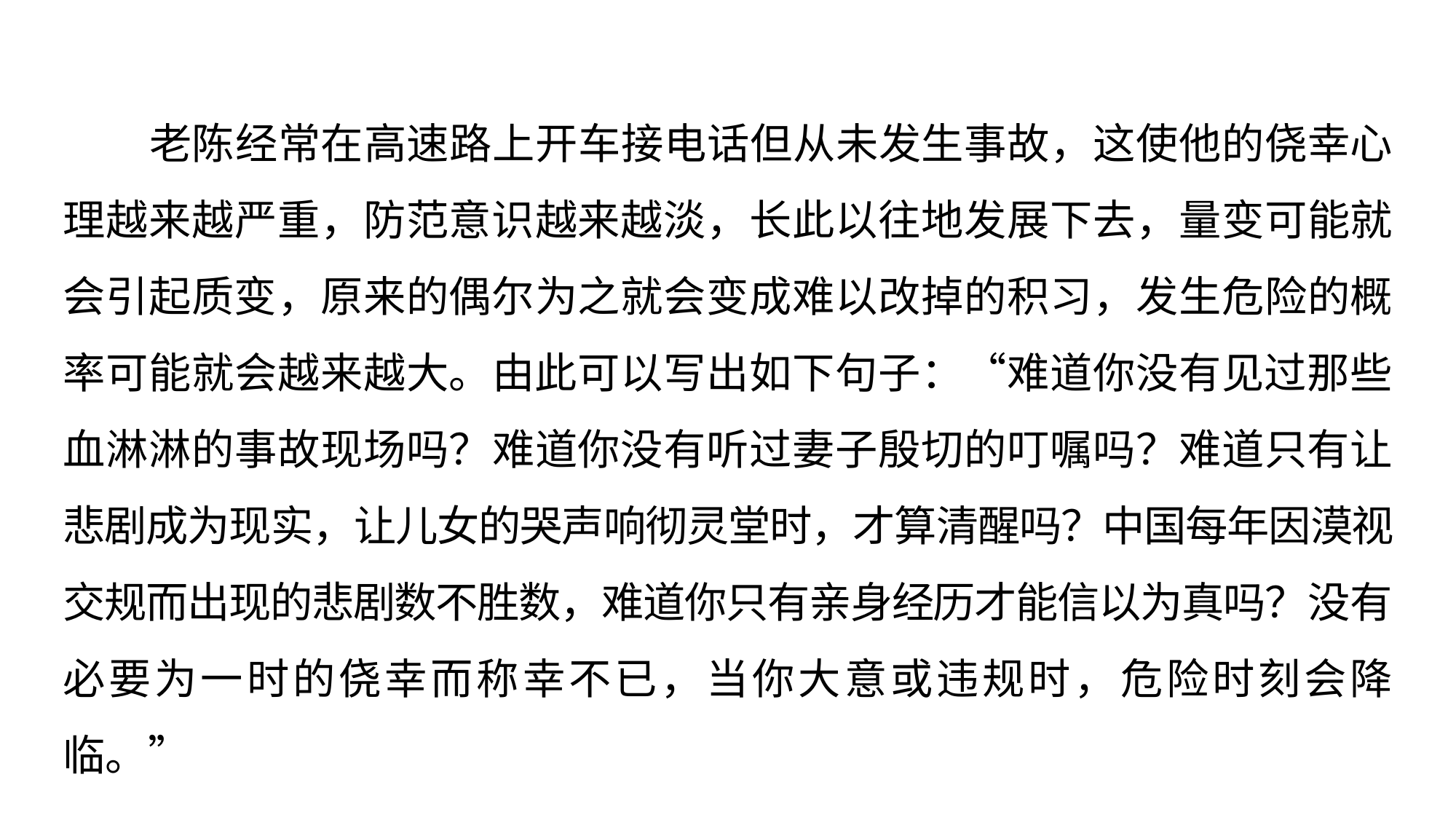

老陈经常在高速路上开车接电话但从未发生事故，这使他的侥幸心理越来越严重，防范意识越来越淡，长此以往地发展下去，量变可能就会引起质变，原来的偶尔为之就会变成难以改掉的积习，发生危险的概率可能就会越来越大。由此可以写出如下句子：“难道你没有见过那些血淋淋的事故现场吗？难道你没有听过妻子殷切的叮嘱吗？难道只有让悲剧成为现实，让儿女的哭声响彻灵堂时，才算清醒吗？中国每年因漠视交规而出现的悲剧数不胜数，难道你只有亲身经历才能信以为真吗？没有必要为一时的侥幸而称幸不已，当你大意或违规时，危险时刻会降临。”